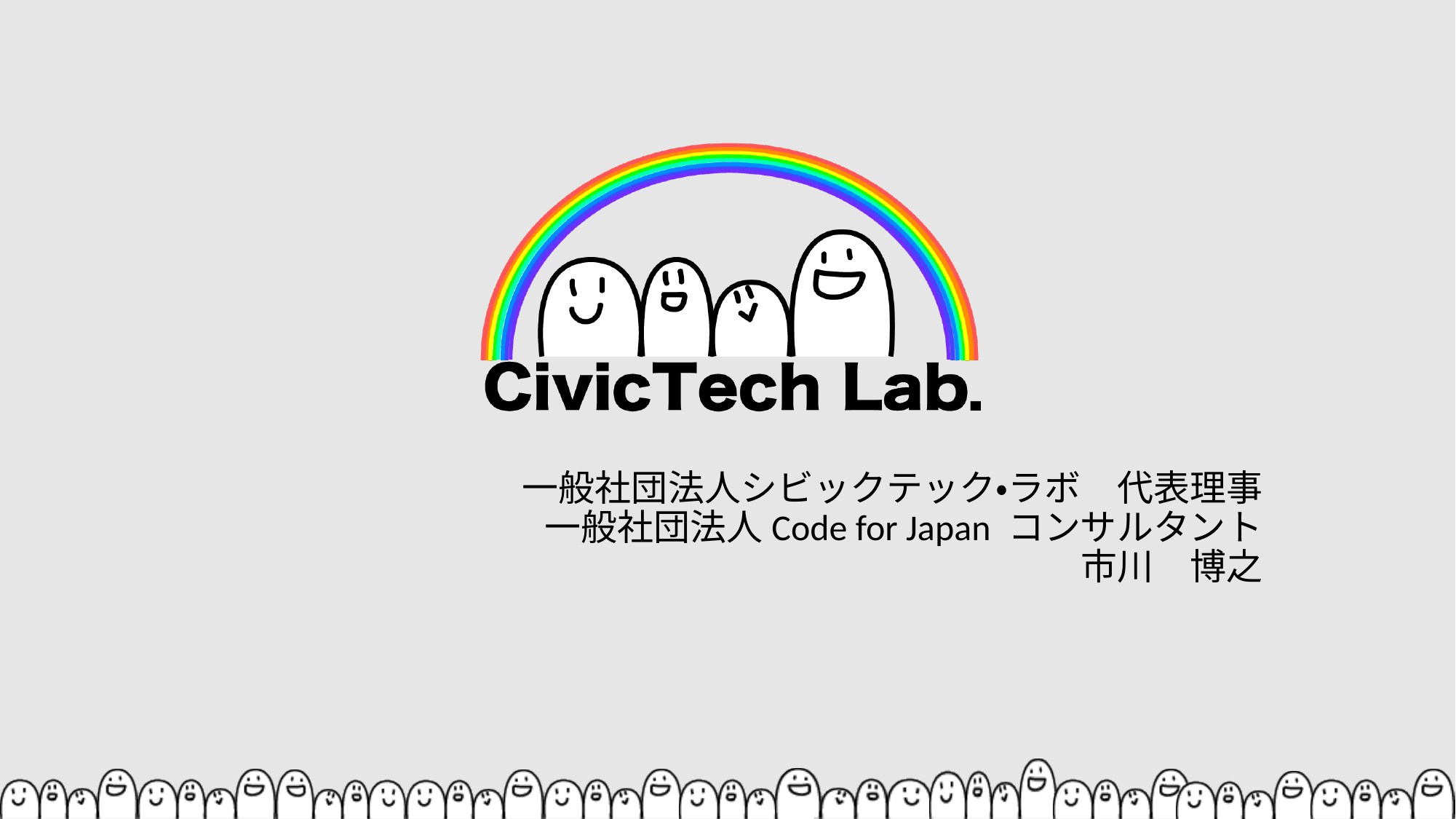

#
一般社団法人シビックテック・ラボ　代表理事
一般社団法人Code for Japan コンサルタント
市川　博之